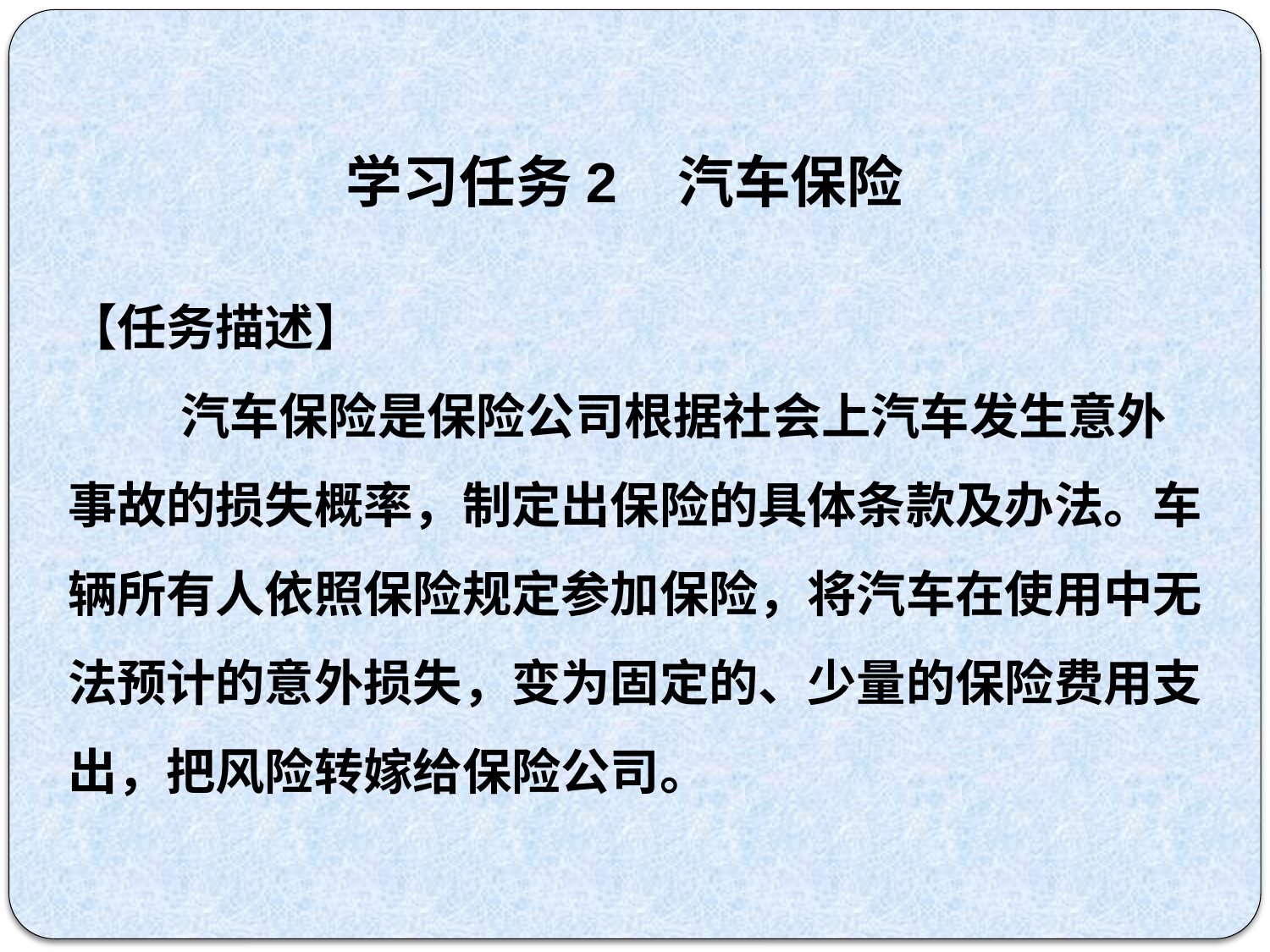

学习任务2   汽车保险
【任务描述】
         汽车保险是保险公司根据社会上汽车发生意外事故的损失概率，制定出保险的具体条款及办法。车辆所有人依照保险规定参加保险，将汽车在使用中无法预计的意外损失，变为固定的、少量的保险费用支出，把风险转嫁给保险公司。